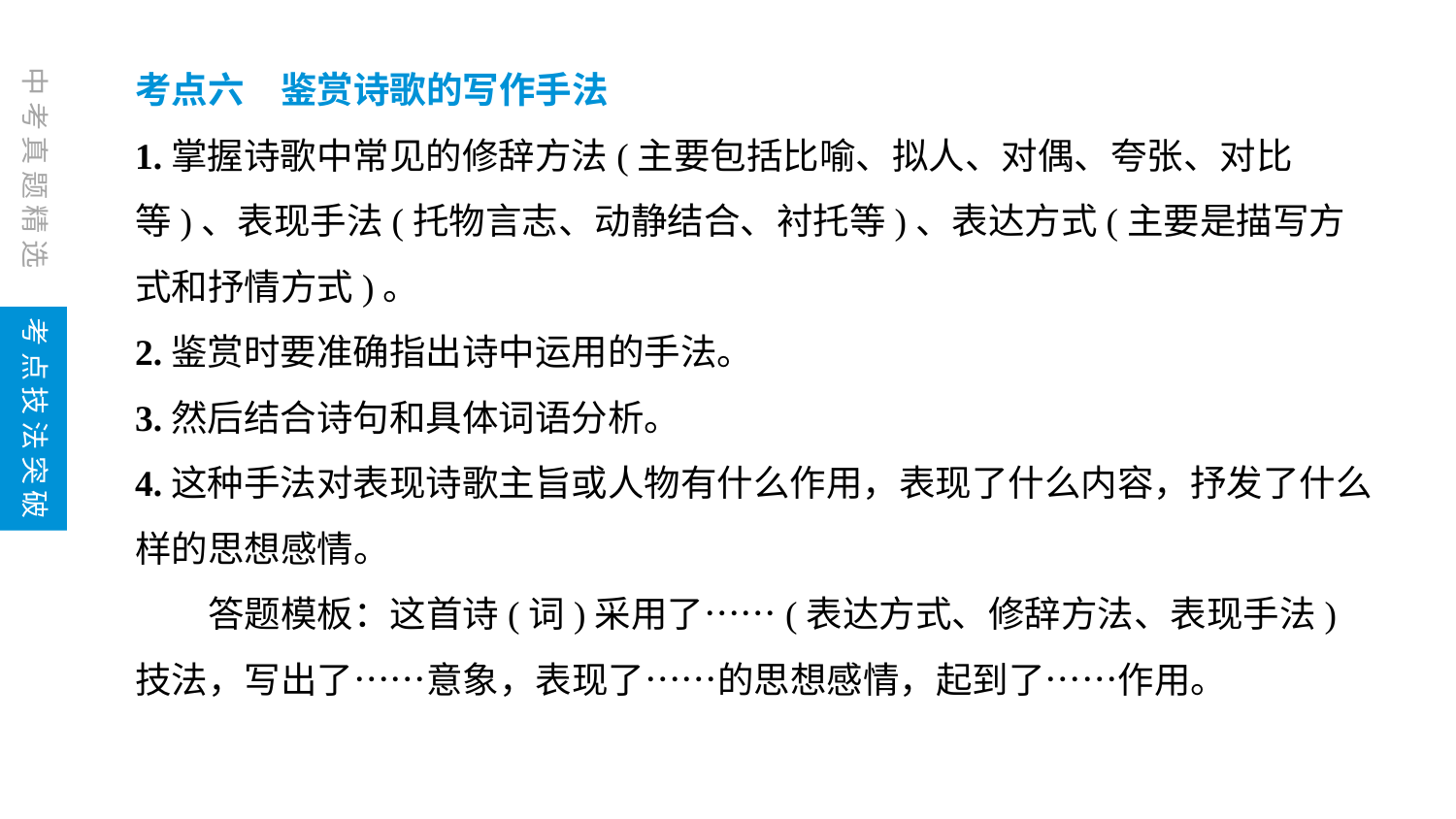

考点六　鉴赏诗歌的写作手法
1.掌握诗歌中常见的修辞方法(主要包括比喻、拟人、对偶、夸张、对比等)、表现手法(托物言志、动静结合、衬托等)、表达方式(主要是描写方式和抒情方式)。
2.鉴赏时要准确指出诗中运用的手法。
3.然后结合诗句和具体词语分析。
4.这种手法对表现诗歌主旨或人物有什么作用，表现了什么内容，抒发了什么样的思想感情。
　　答题模板：这首诗(词)采用了……(表达方式、修辞方法、表现手法)技法，写出了……意象，表现了……的思想感情，起到了……作用。